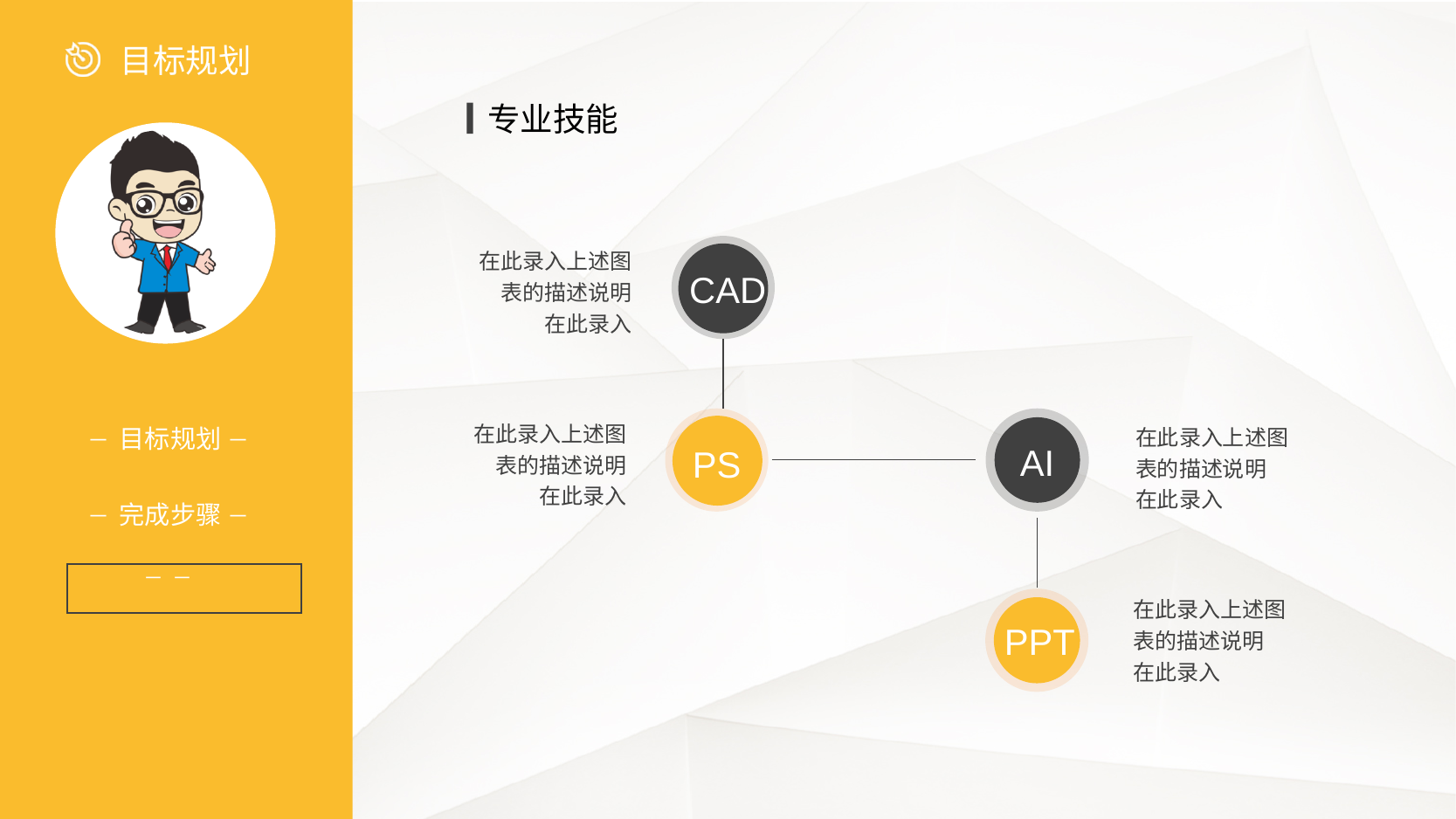

专业技能

在此录入上述图表的描述说明
在此录入

CAD
在此录入上述图表的描述说明
在此录入

PS

AI
在此录入上述图表的描述说明
在此录入

在此录入上述图表的描述说明
在此录入

PPT